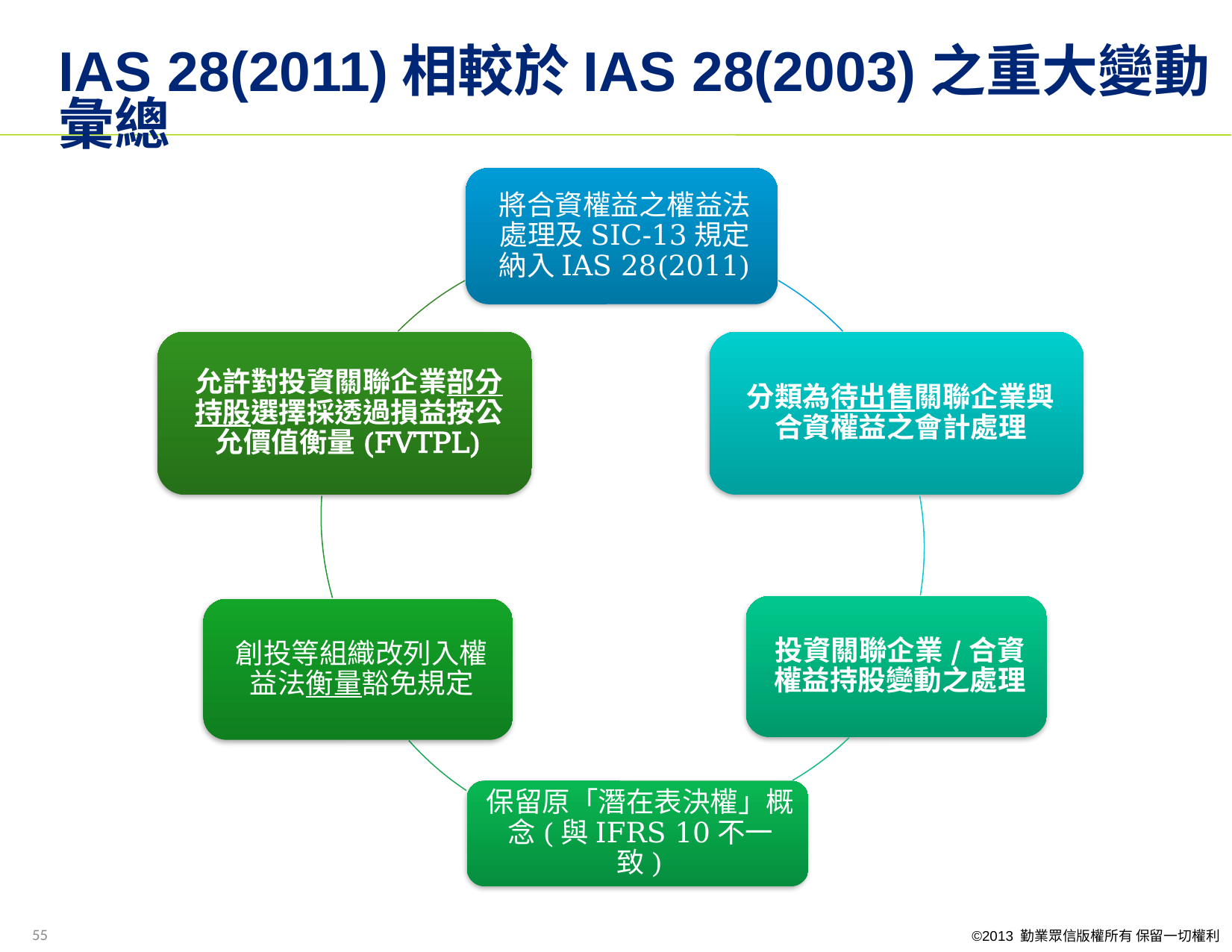

# IAS 28(2011)相較於IAS 28(2003)之重大變動彙總
將合資權益之權益法處理及SIC-13規定納入IAS 28(2011)
分類為待出售關聯企業與合資權益之會計處理
投資關聯企業/合資權益持股變動之處理
保留原「潛在表決權」概念(與IFRS 10不一致)
創投等組織改列入權益法衡量豁免規定
允許對投資關聯企業部分持股選擇採透過損益按公允價值衡量(FVTPL)
55